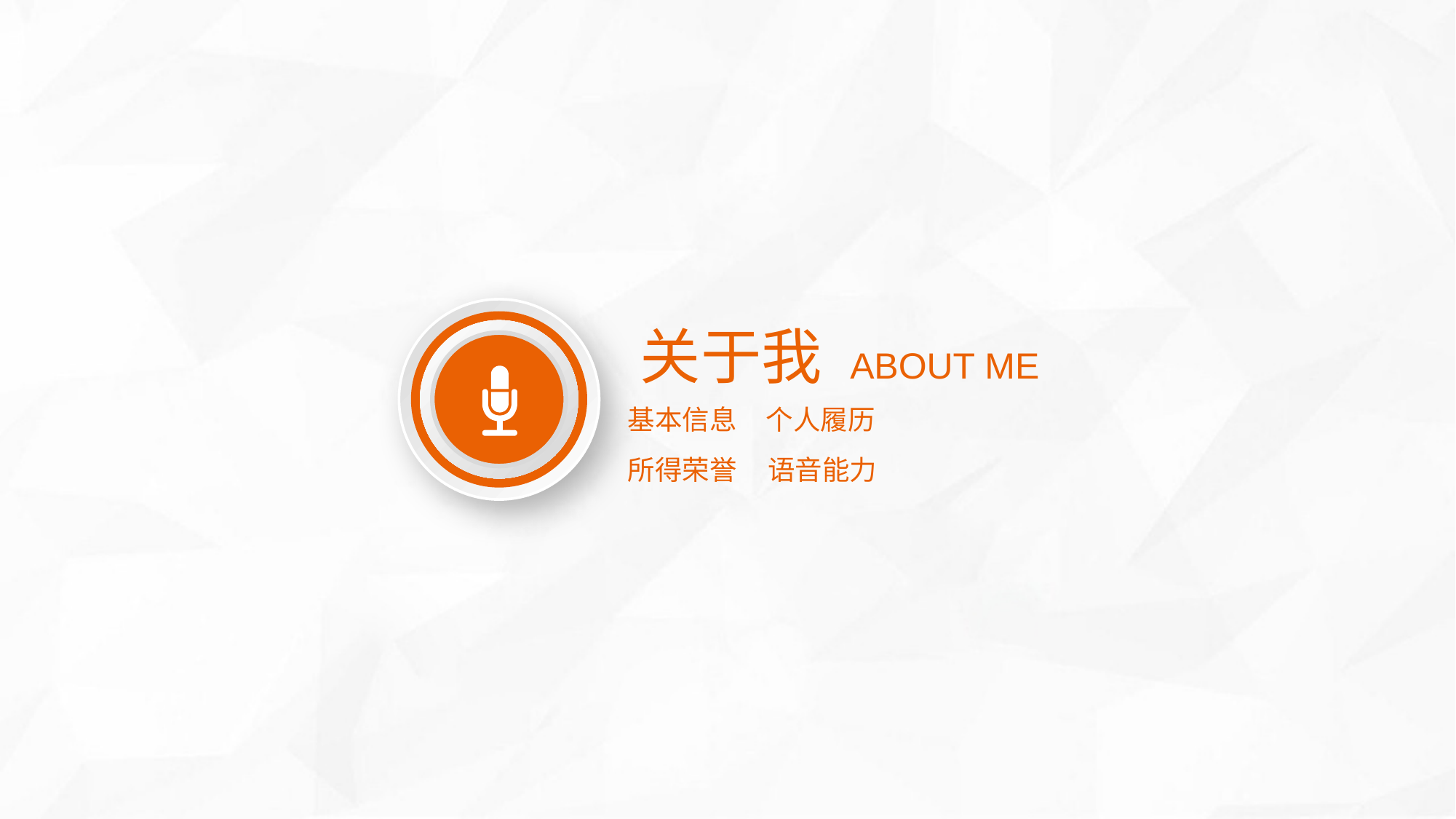

关于我 ABOUT ME
基本信息
个人履历
所得荣誉
语音能力